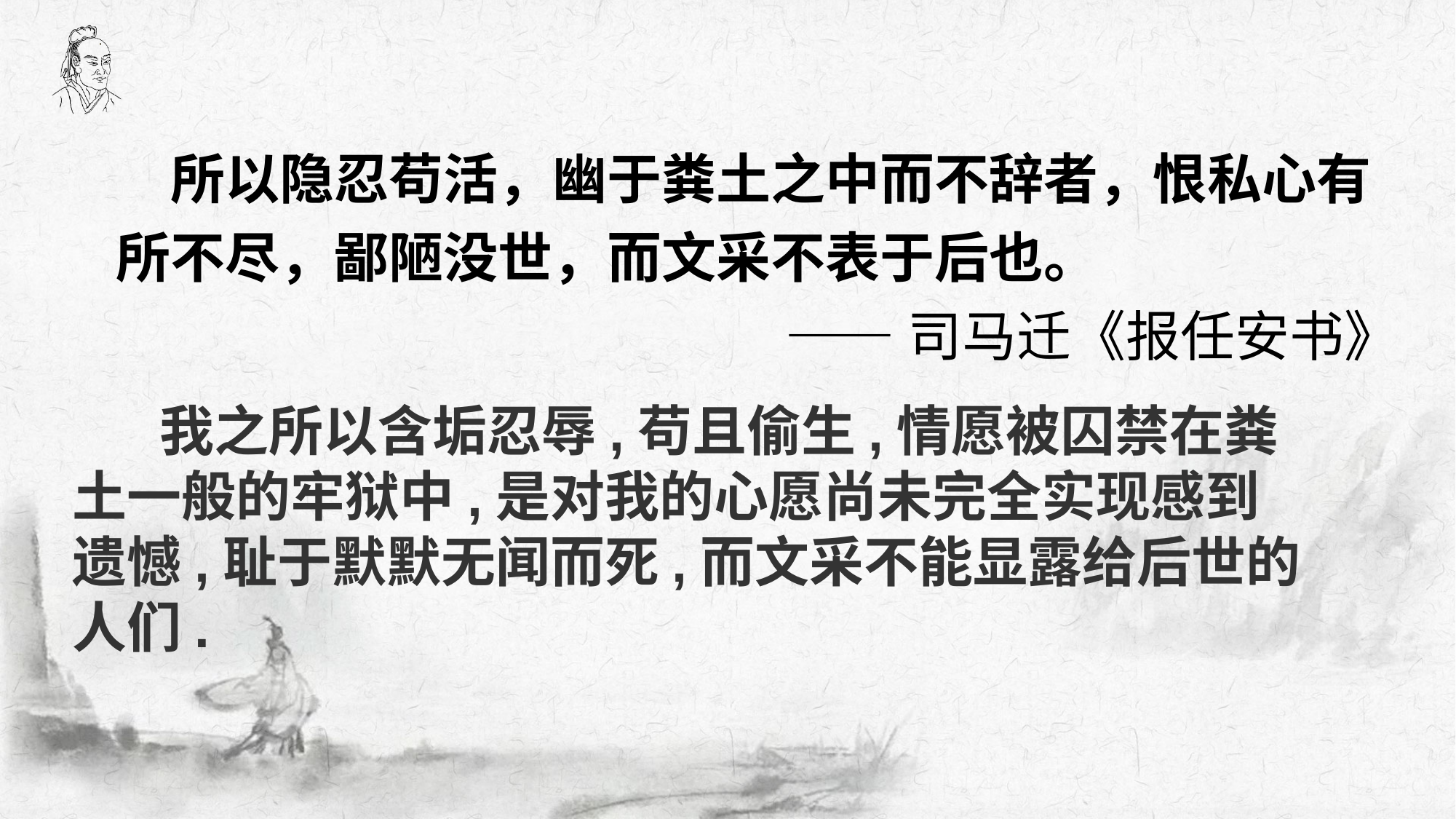

所以隐忍苟活，幽于粪土之中而不辞者，恨私心有所不尽，鄙陋没世，而文采不表于后也。
——司马迁《报任安书》
      我之所以含垢忍辱,苟且偷生,情愿被囚禁在粪土一般的牢狱中,是对我的心愿尚未完全实现感到遗憾,耻于默默无闻而死,而文采不能显露给后世的人们.